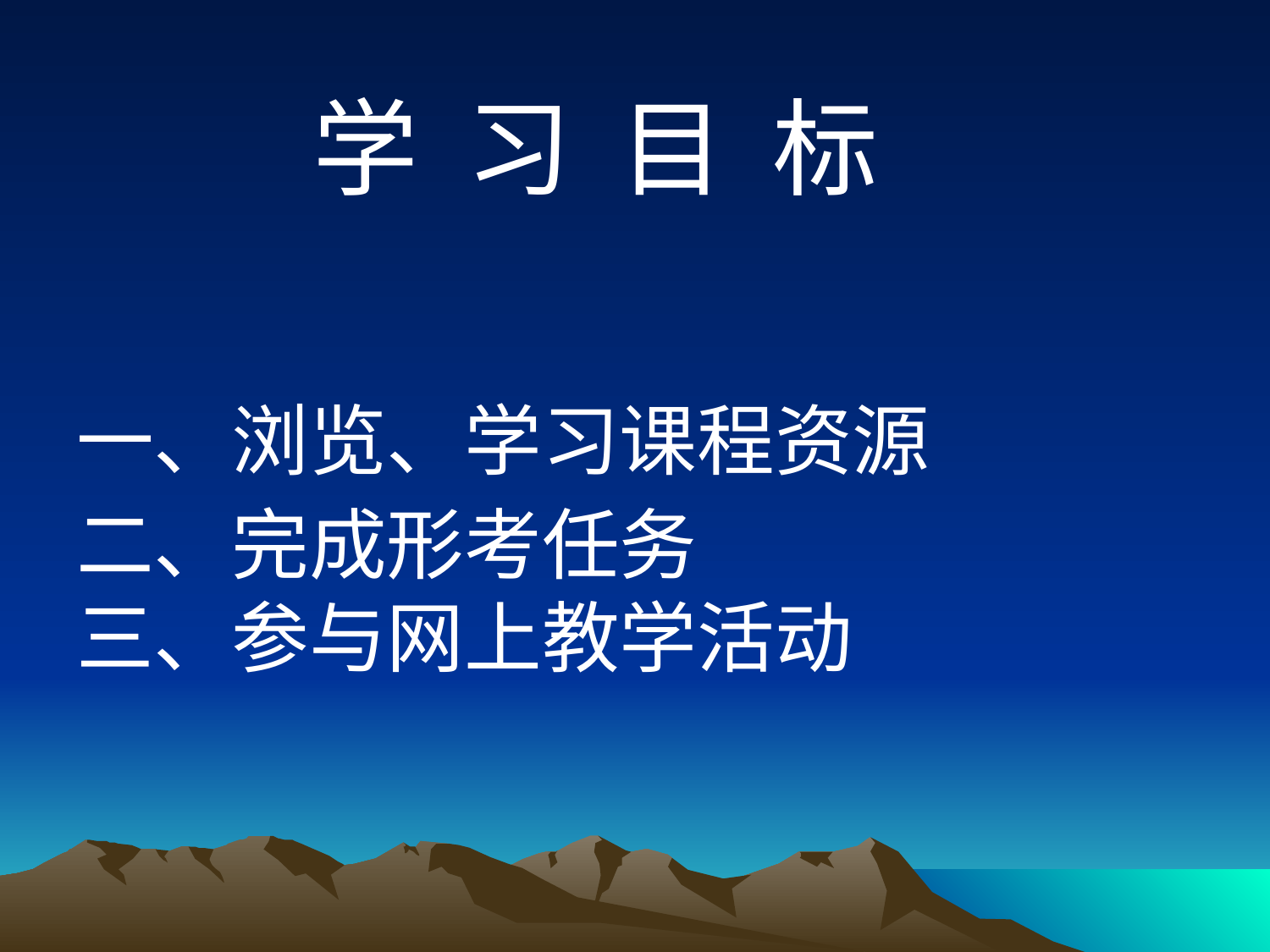

# 学  习  目  标

一、浏览、学习课程资源
二、完成形考任务
三、参与网上教学活动